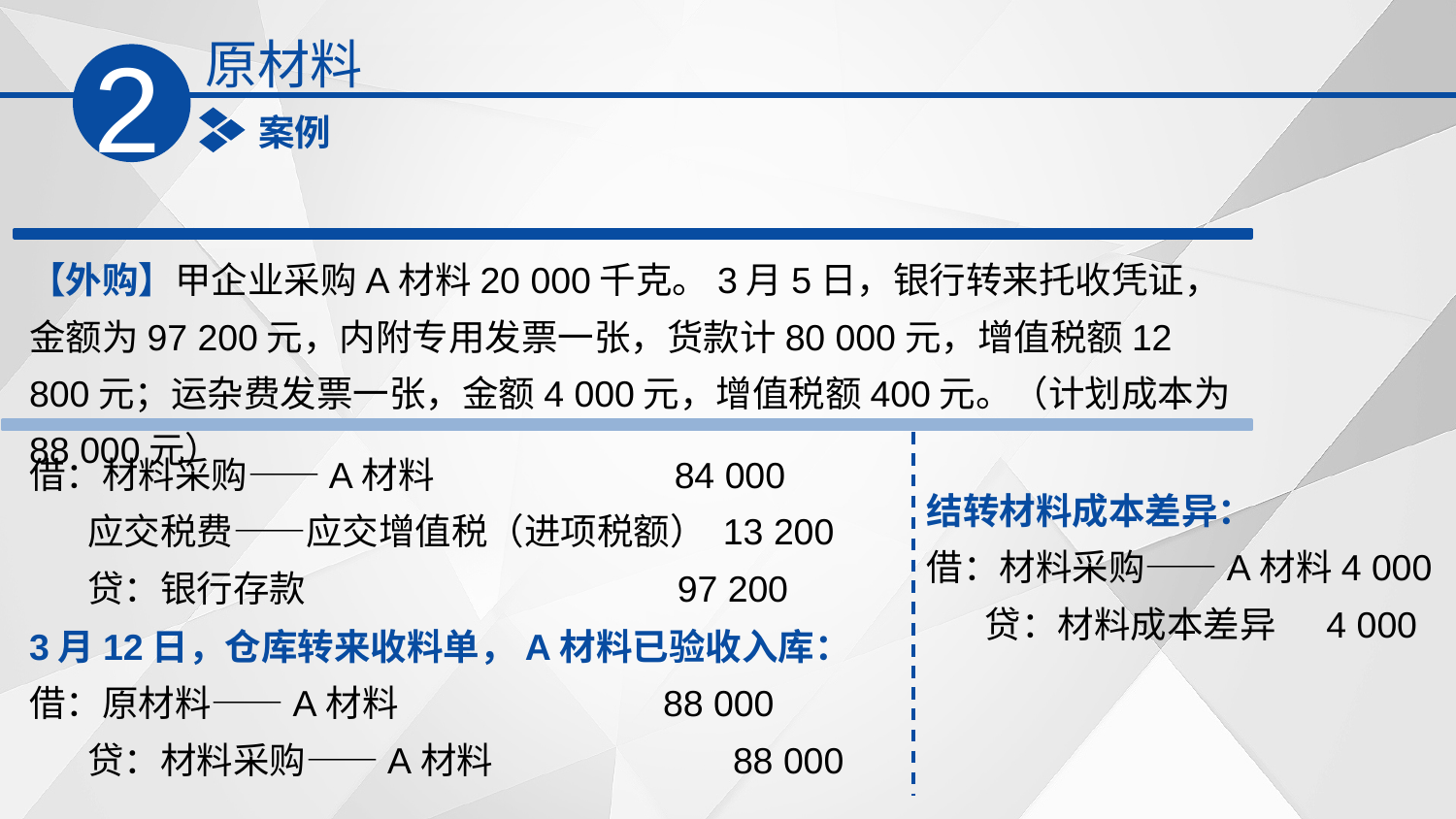

原材料
2

案例

【外购】甲企业采购A材料20 000千克。3月5日，银行转来托收凭证，金额为97 200元，内附专用发票一张，货款计80 000元，增值税额12 800元；运杂费发票一张，金额4 000元，增值税额400元。（计划成本为88 000元）

借：材料采购——A材料                            84 000
      应交税费——应交增值税（进项税额） 13 200
      贷：银行存款                                            97 200
结转材料成本差异：
借：材料采购——A材料4 000
      贷：材料成本差异     4 000
3月12日，仓库转来收料单，A材料已验收入库：
借：原材料——A材料                               88 000
      贷：材料采购——A材料                            88 000